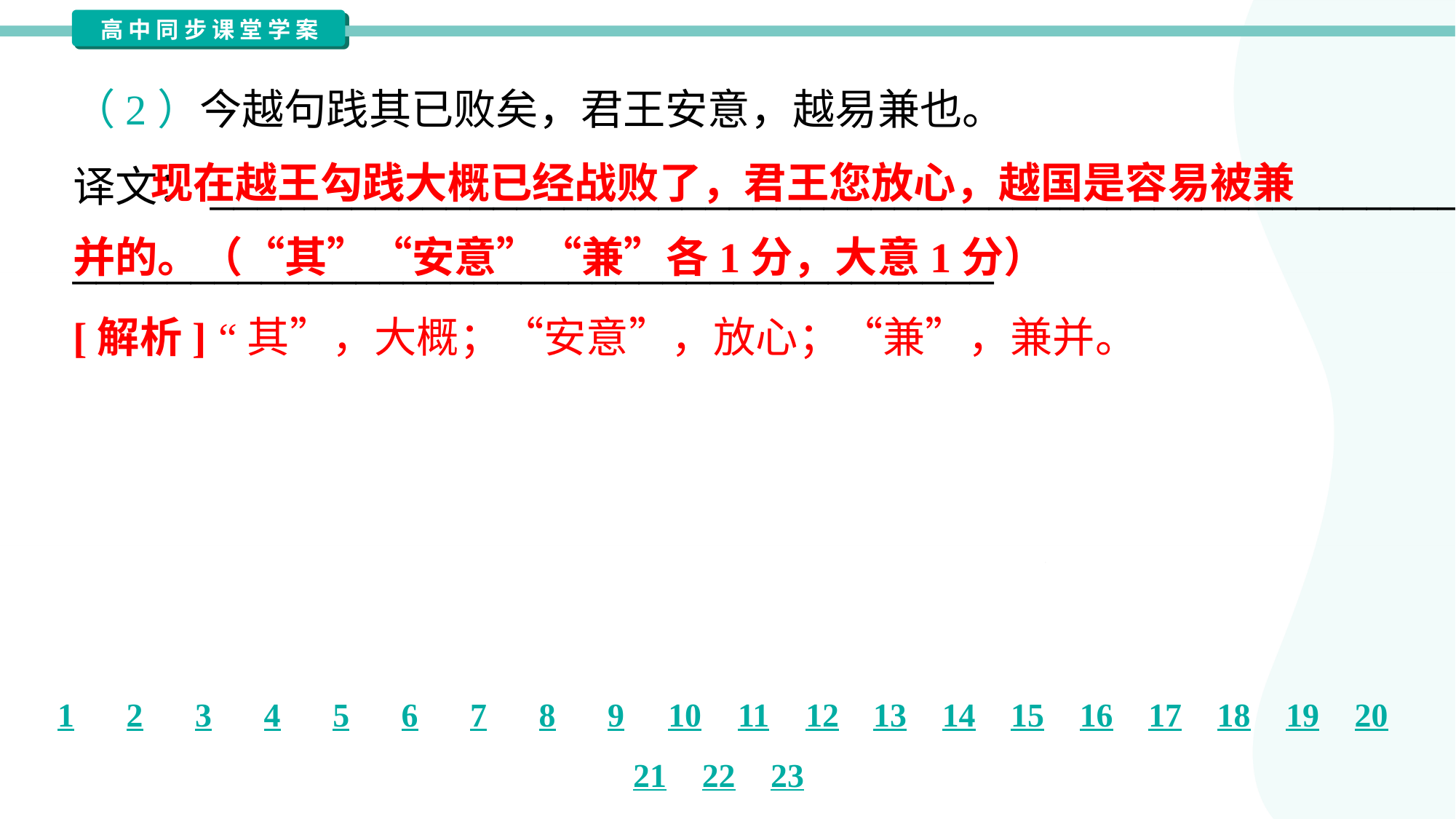

（2）今越句践其已败矣，君王安意，越易兼也。
译文：_______________________________________________________
_______________________________________
       现在越王勾践大概已经战败了，君王您放心，越国是容易被兼
并的。（“其”“安意”“兼”各1分，大意1分）
[解析] “其”，大概；“安意”，放心；“兼”，兼并。